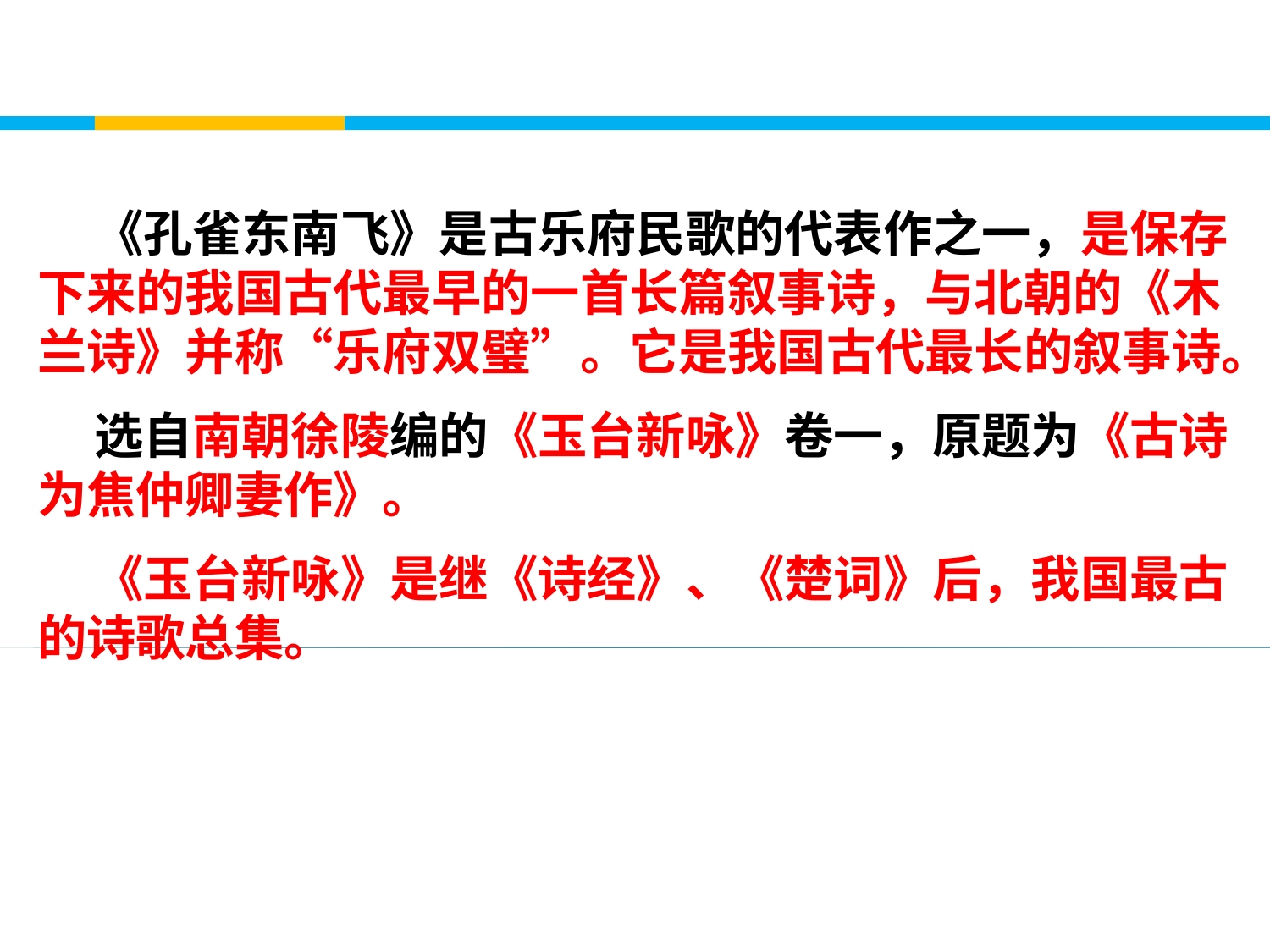

《孔雀东南飞》是古乐府民歌的代表作之一，是保存下来的我国古代最早的一首长篇叙事诗，与北朝的《木兰诗》并称“乐府双璧”。它是我国古代最长的叙事诗。
    选自南朝徐陵编的《玉台新咏》卷一，原题为《古诗为焦仲卿妻作》。
    《玉台新咏》是继《诗经》、《楚词》后，我国最古的诗歌总集。